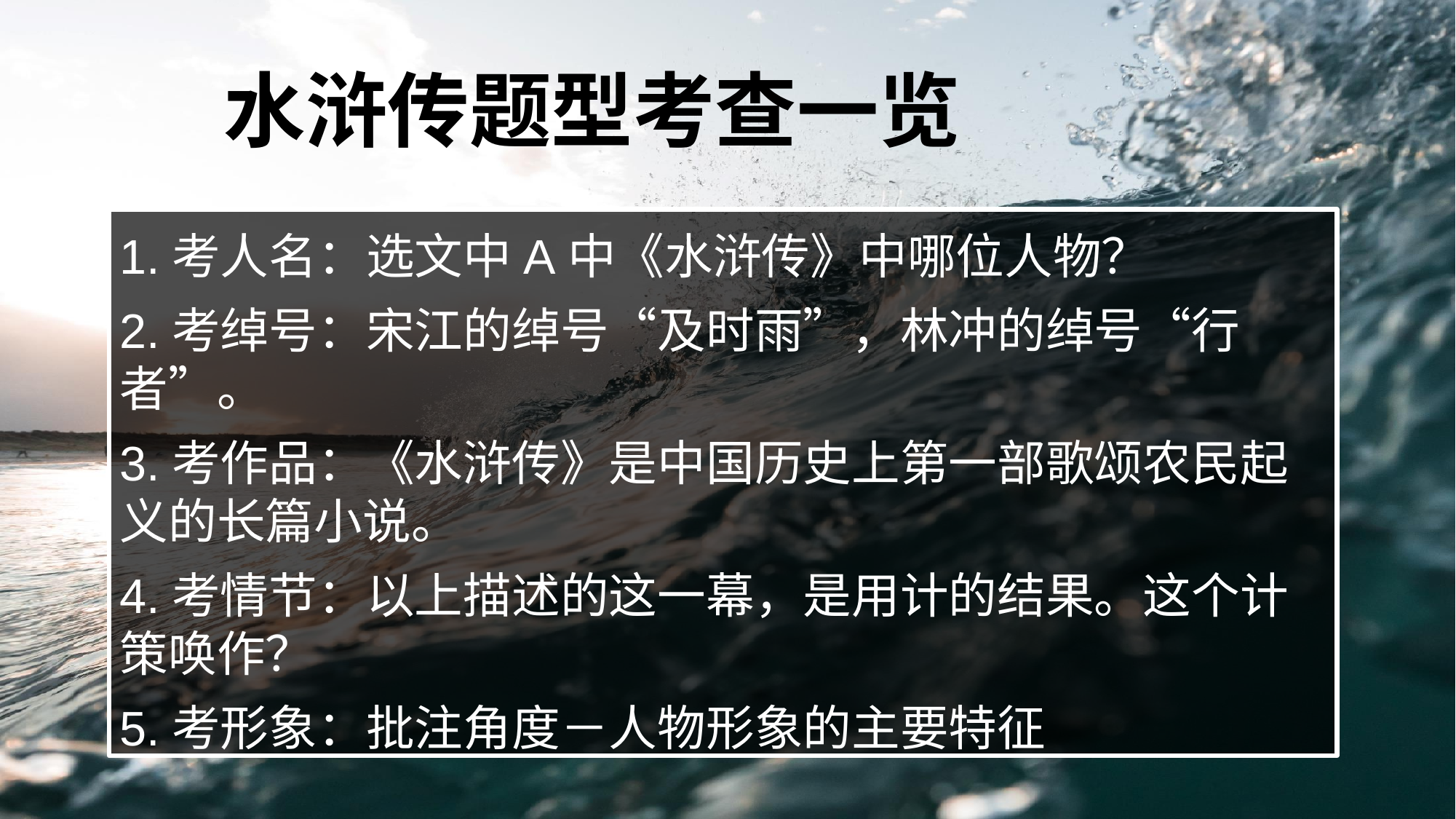

水浒传题型考查一览
1.考人名：选文中A中《水浒传》中哪位人物？
2.考绰号：宋江的绰号“及时雨”，林冲的绰号“行者”。
3.考作品：《水浒传》是中国历史上第一部歌颂农民起义的长篇小说。
4.考情节：以上描述的这一幕，是用计的结果。这个计策唤作？
5.考形象：批注角度－人物形象的主要特征